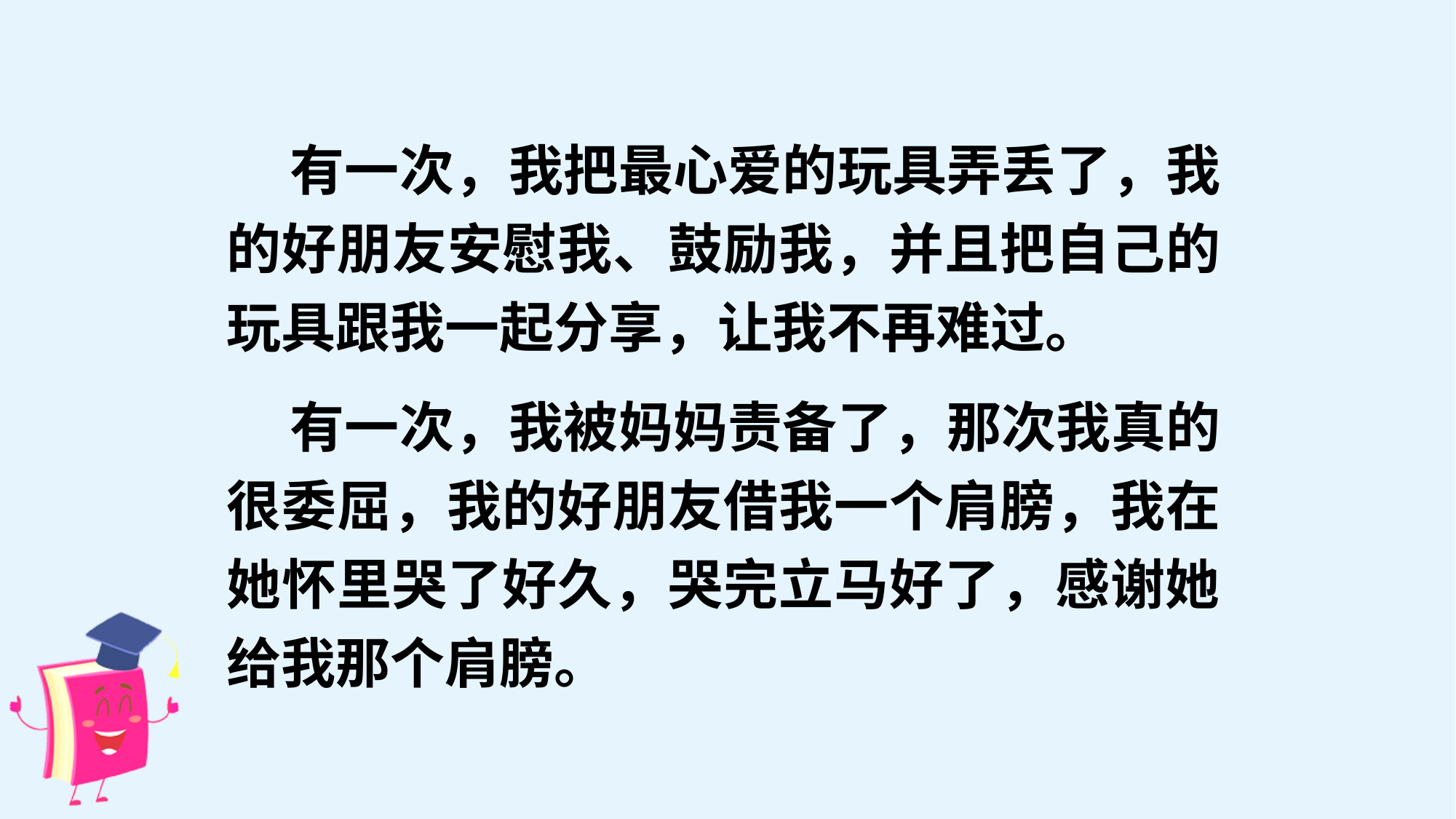

有一次，我把最心爱的玩具弄丢了，我的好朋友安慰我、鼓励我，并且把自己的玩具跟我一起分享，让我不再难过。
    有一次，我被妈妈责备了，那次我真的很委屈，我的好朋友借我一个肩膀，我在她怀里哭了好久，哭完立马好了，感谢她给我那个肩膀。